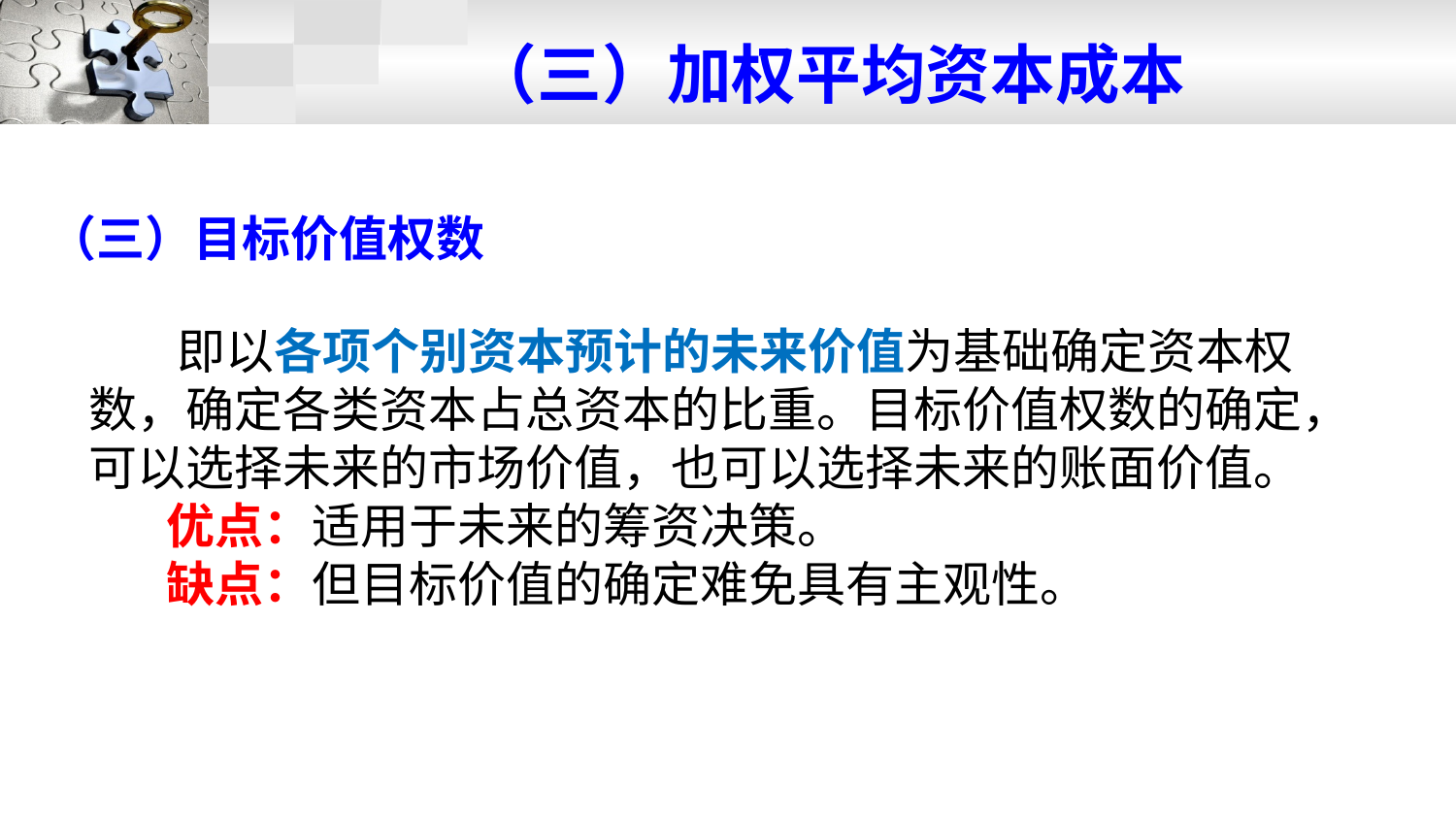

（三）加权平均资本成本
# （三）目标价值权数
       即以各项个别资本预计的未来价值为基础确定资本权数，确定各类资本占总资本的比重。目标价值权数的确定，可以选择未来的市场价值，也可以选择未来的账面价值。
      优点：适用于未来的筹资决策。
      缺点：但目标价值的确定难免具有主观性。